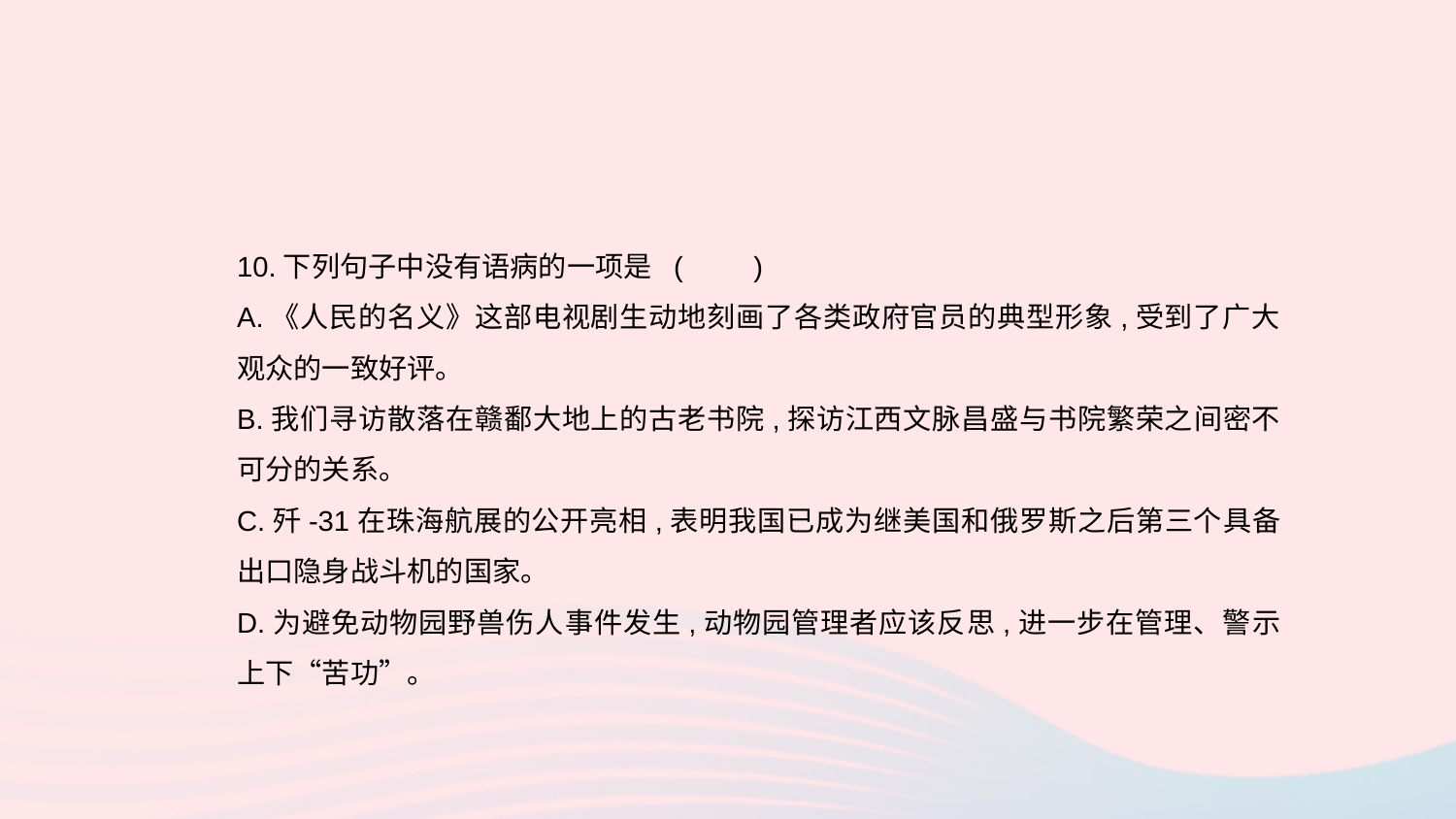

10.下列句子中没有语病的一项是	(　　)
A.《人民的名义》这部电视剧生动地刻画了各类政府官员的典型形象,受到了广大观众的一致好评。
B.我们寻访散落在赣鄱大地上的古老书院,探访江西文脉昌盛与书院繁荣之间密不可分的关系。
C.歼-31在珠海航展的公开亮相,表明我国已成为继美国和俄罗斯之后第三个具备出口隐身战斗机的国家。
D.为避免动物园野兽伤人事件发生,动物园管理者应该反思,进一步在管理、警示上下“苦功”。